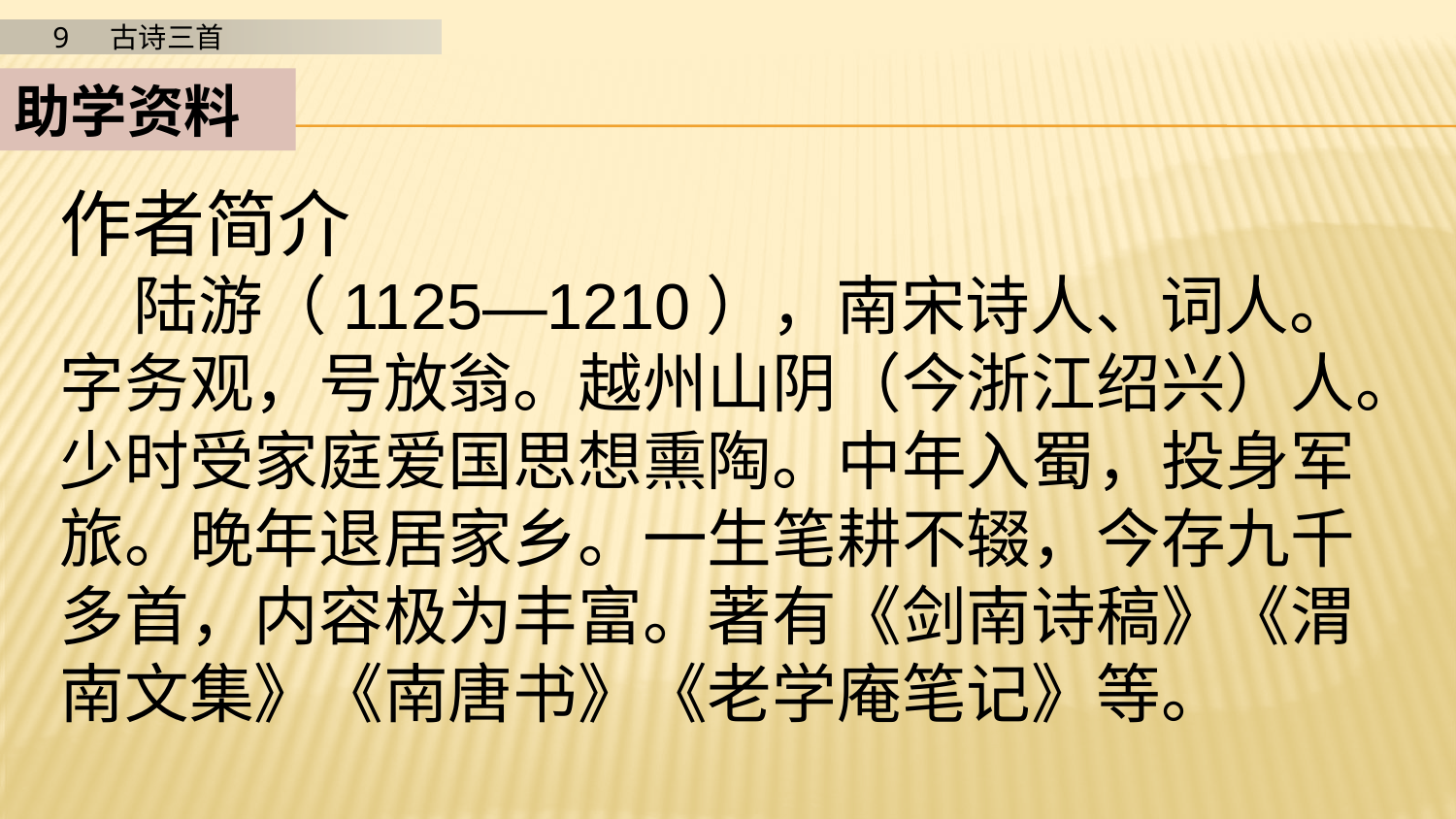

助学资料
作者简介
    陆游（1125—1210），南宋诗人、词人。字务观，号放翁。越州山阴（今浙江绍兴）人。少时受家庭爱国思想熏陶。中年入蜀，投身军旅。晚年退居家乡。一生笔耕不辍，今存九千多首，内容极为丰富。著有《剑南诗稿》《渭南文集》《南唐书》《老学庵笔记》等。